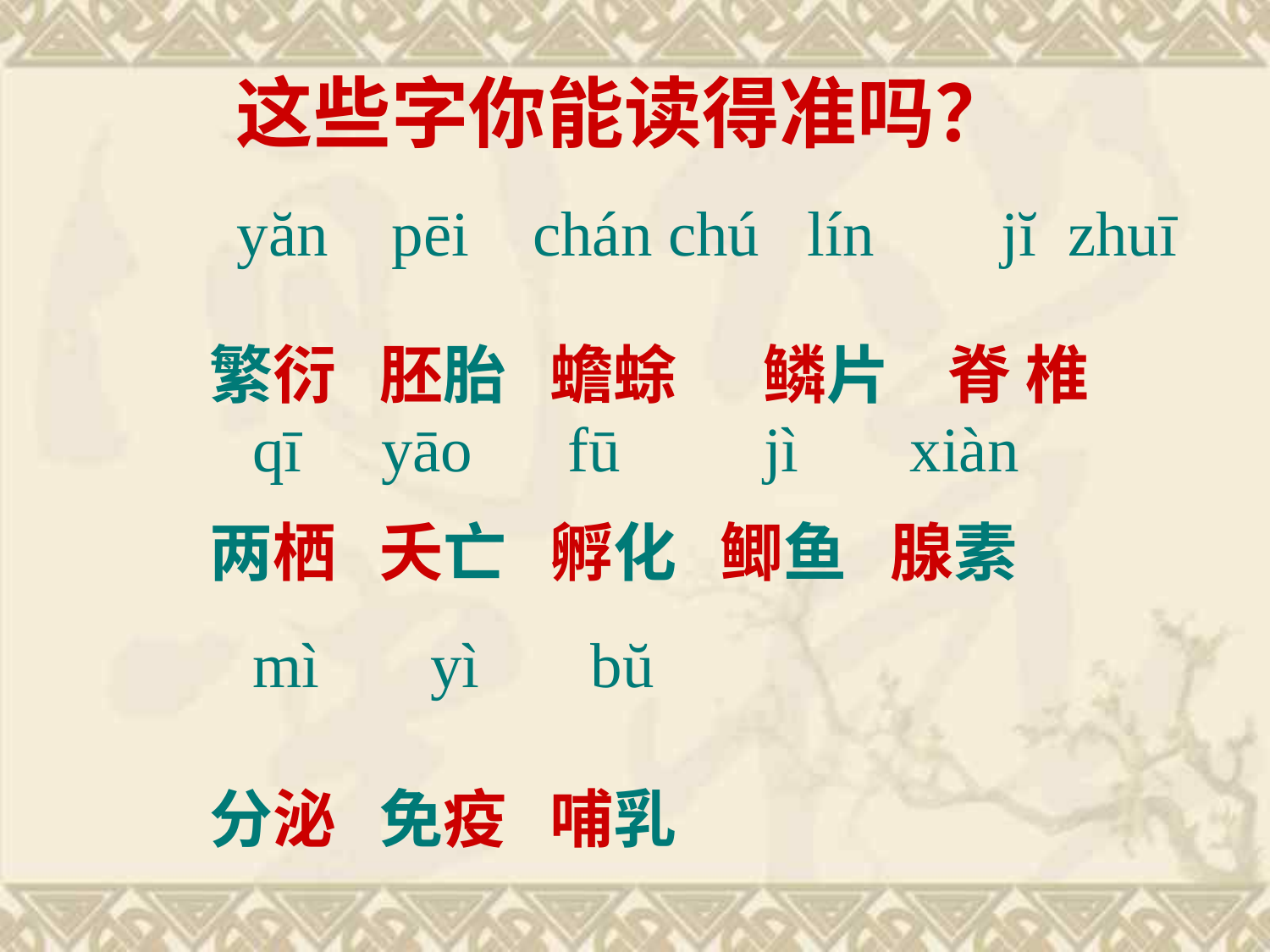

# 这些字你能读得准吗？
     yăn    pēi    chán chú   lín        jĭ  zhuī

      qī     yāo      fū         jì       xiàn

      mì       yì       bŭ
      繁衍   胚胎   蟾蜍      鳞片    脊 椎

      两栖   夭亡   孵化   鲫鱼   腺素

      分泌   免疫   哺乳